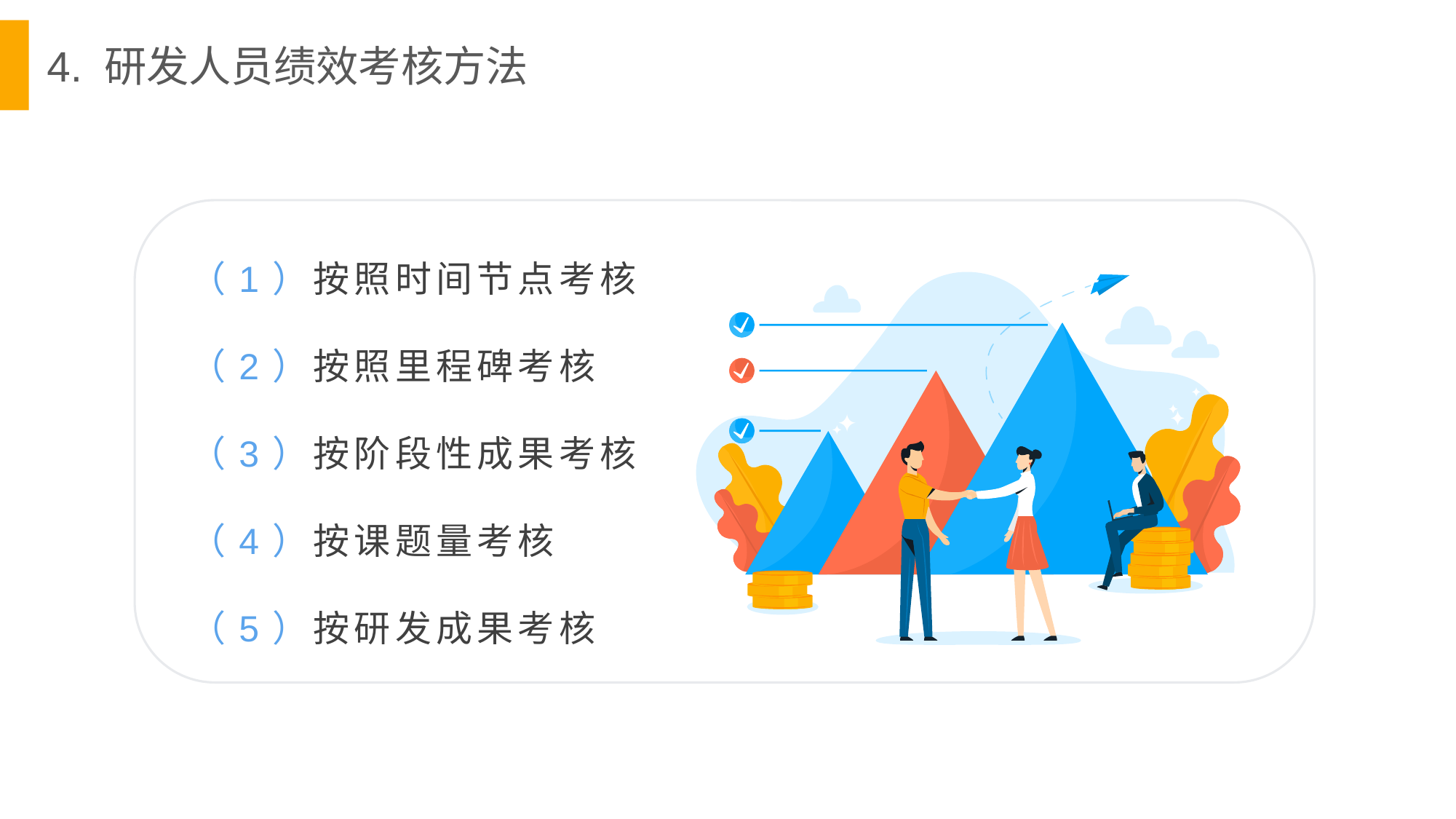

4. 研发人员绩效考核方法

（1）按照时间节点考核
（2）按照里程碑考核
（3）按阶段性成果考核
（4）按课题量考核
（5）按研发成果考核